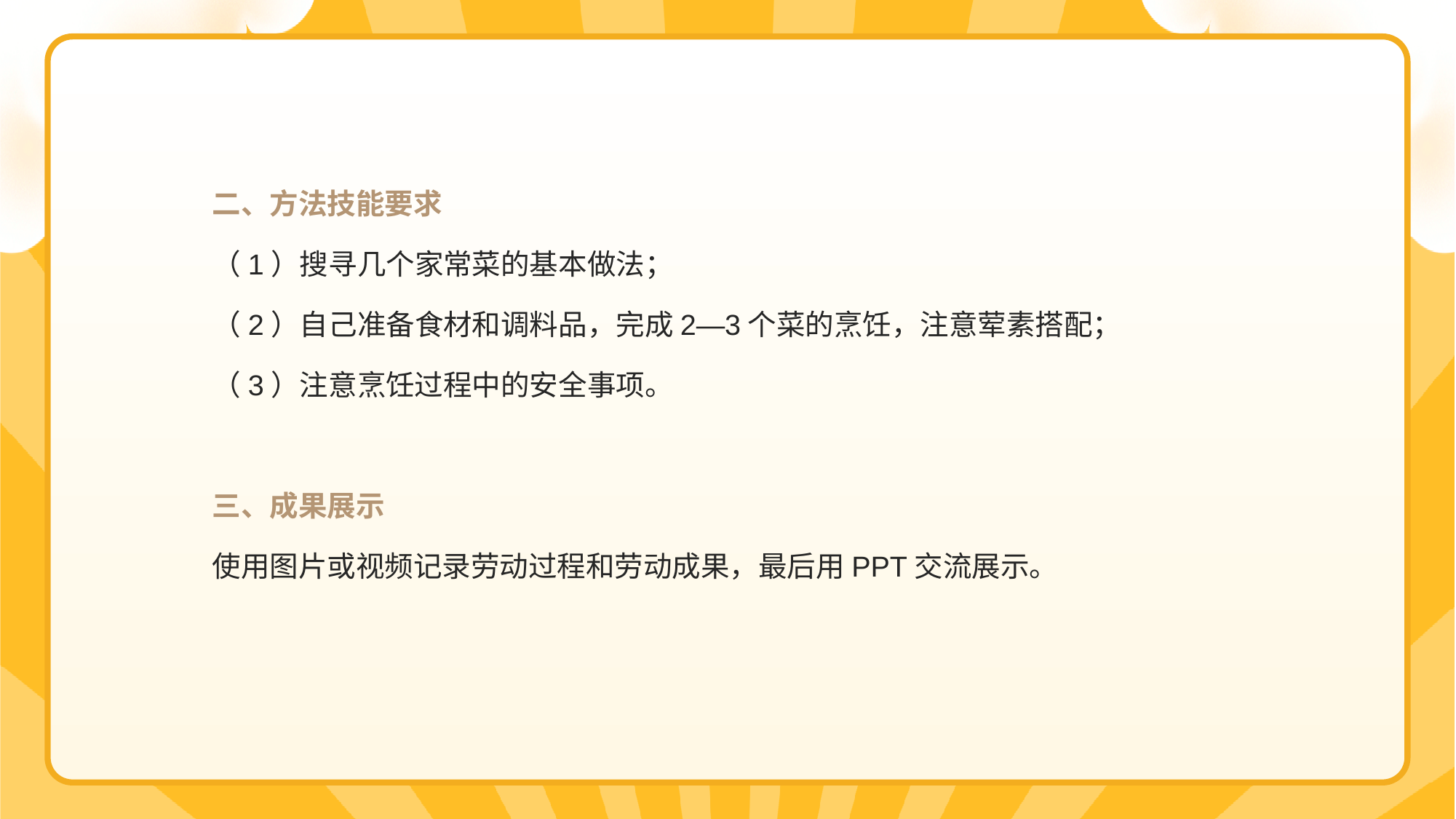

二、方法技能要求
（1）搜寻几个家常菜的基本做法；
（2）自己准备食材和调料品，完成2—3个菜的烹饪，注意荤素搭配；
（3）注意烹饪过程中的安全事项。

三、成果展示
使用图片或视频记录劳动过程和劳动成果，最后用PPT交流展示。